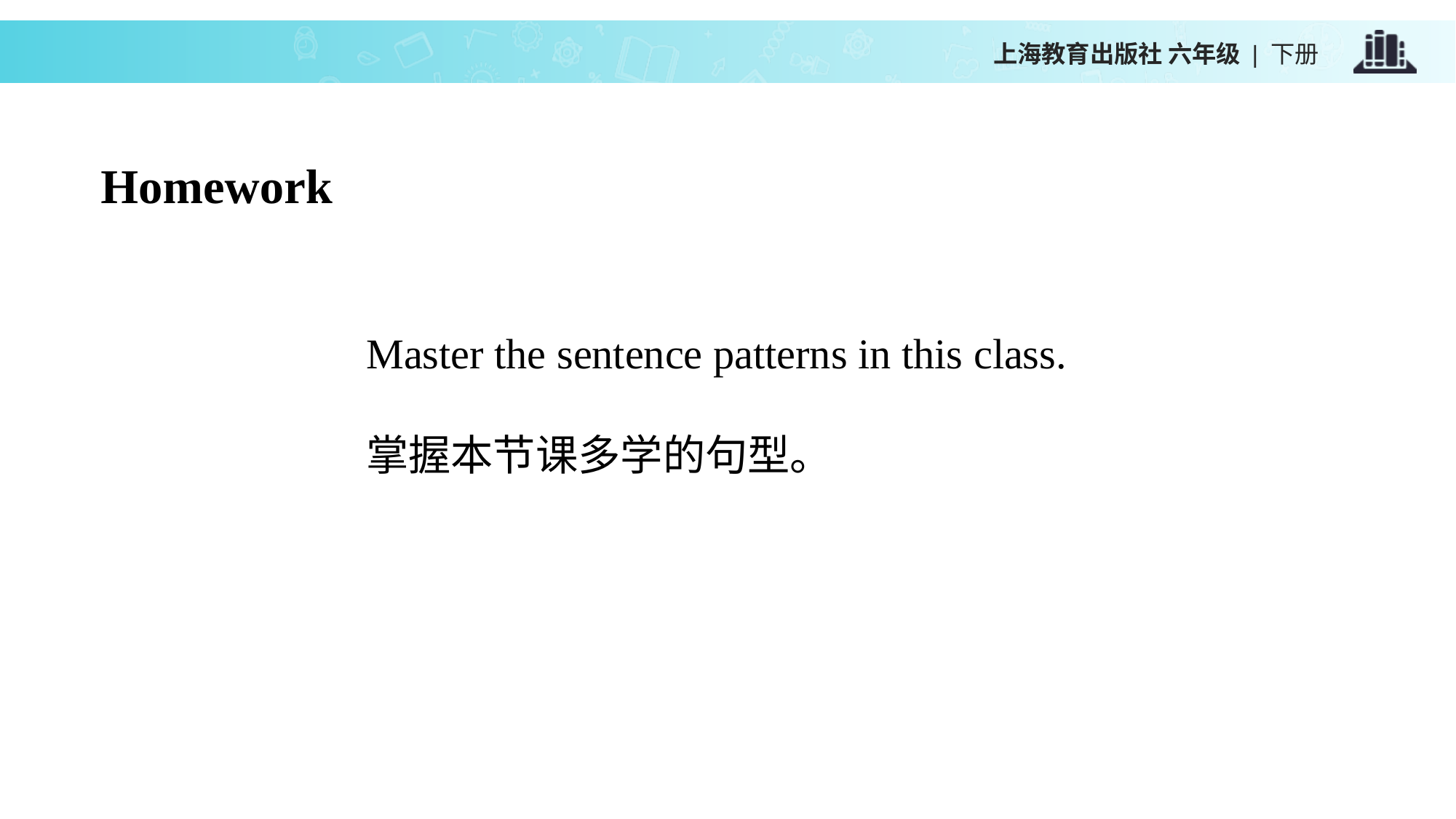

上海教育出版社 六年级 | 下册
Homework
Master the sentence patterns in this class.

掌握本节课多学的句型。